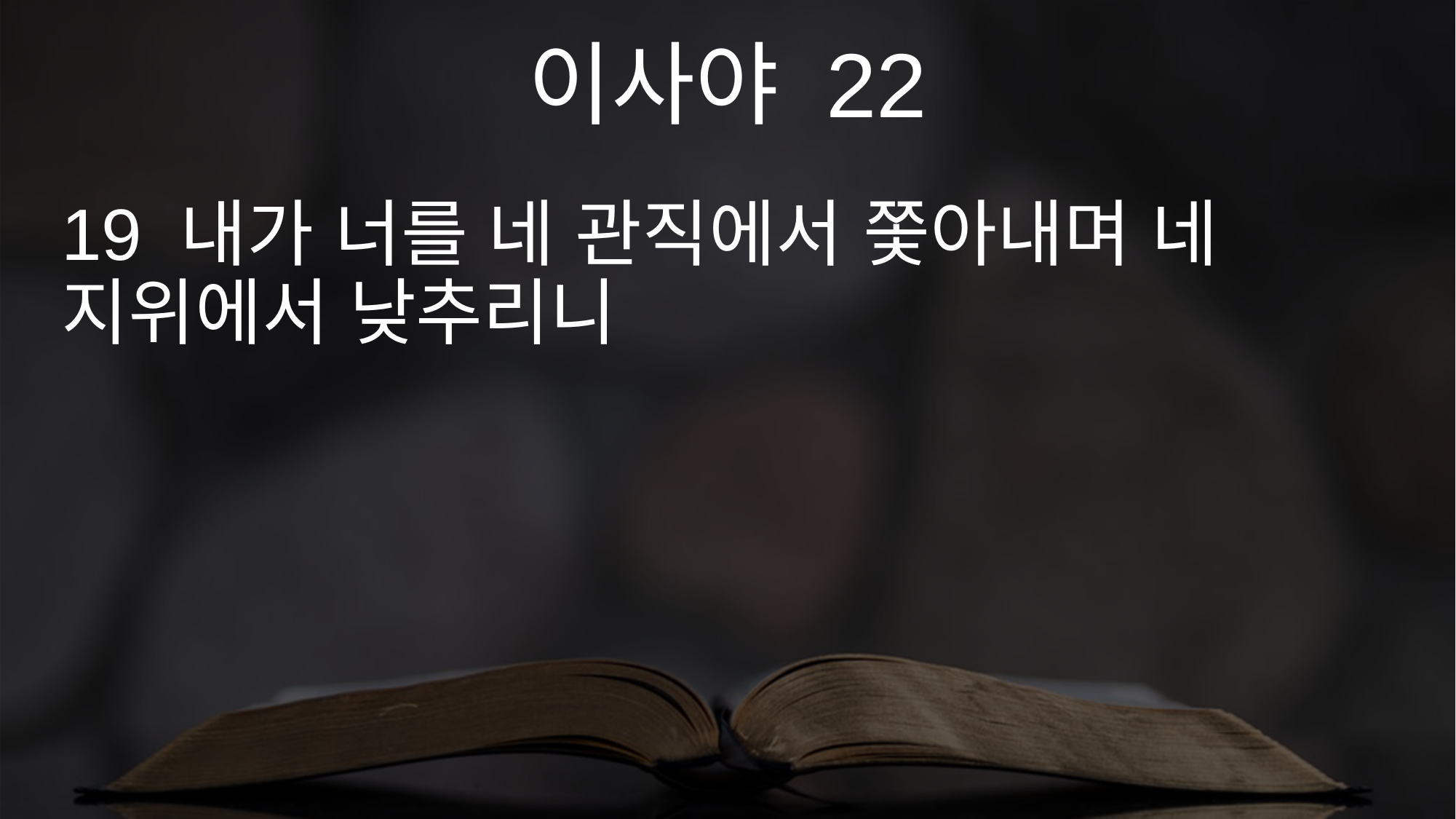

이사야 22
19 내가 너를 네 관직에서 쫓아내며 네 지위에서 낮추리니